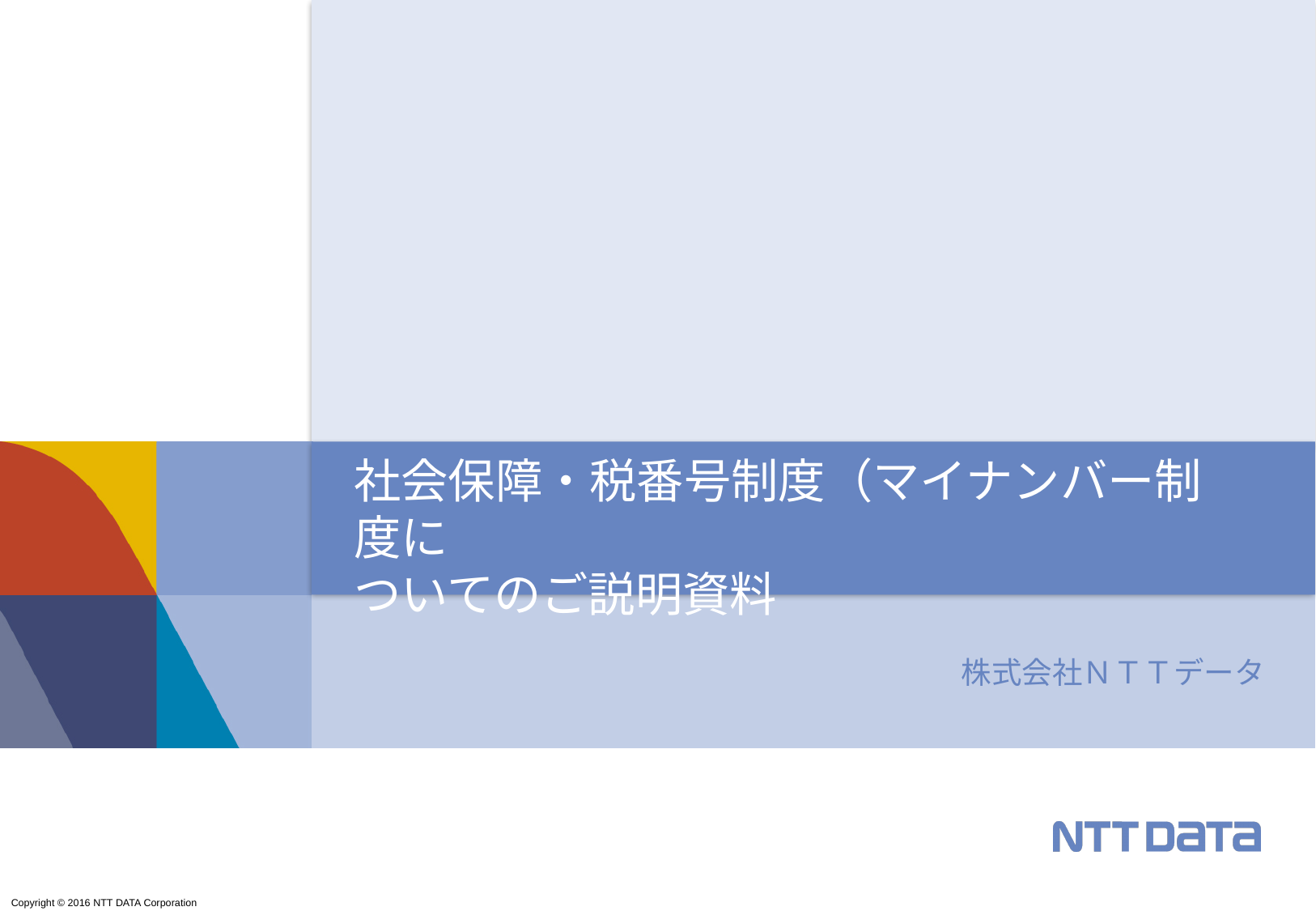

# 社会保障・税番号制度（マイナンバー制度に ついてのご説明資料

株式会社ＮＴＴデータ